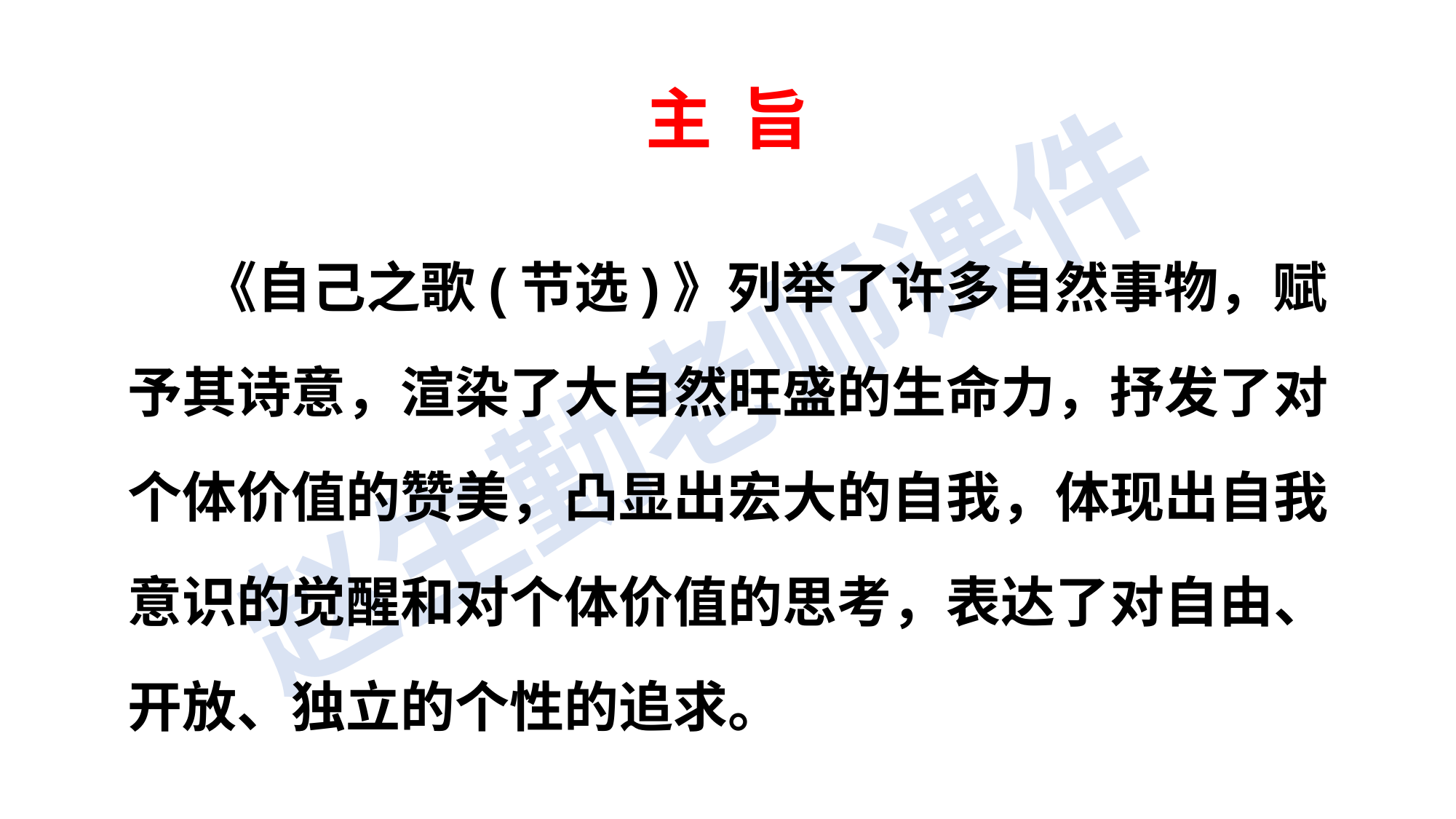

主  旨
     《自己之歌(节选)》列举了许多自然事物，赋予其诗意，渲染了大自然旺盛的生命力，抒发了对个体价值的赞美，凸显出宏大的自我，体现出自我意识的觉醒和对个体价值的思考，表达了对自由、开放、独立的个性的追求。